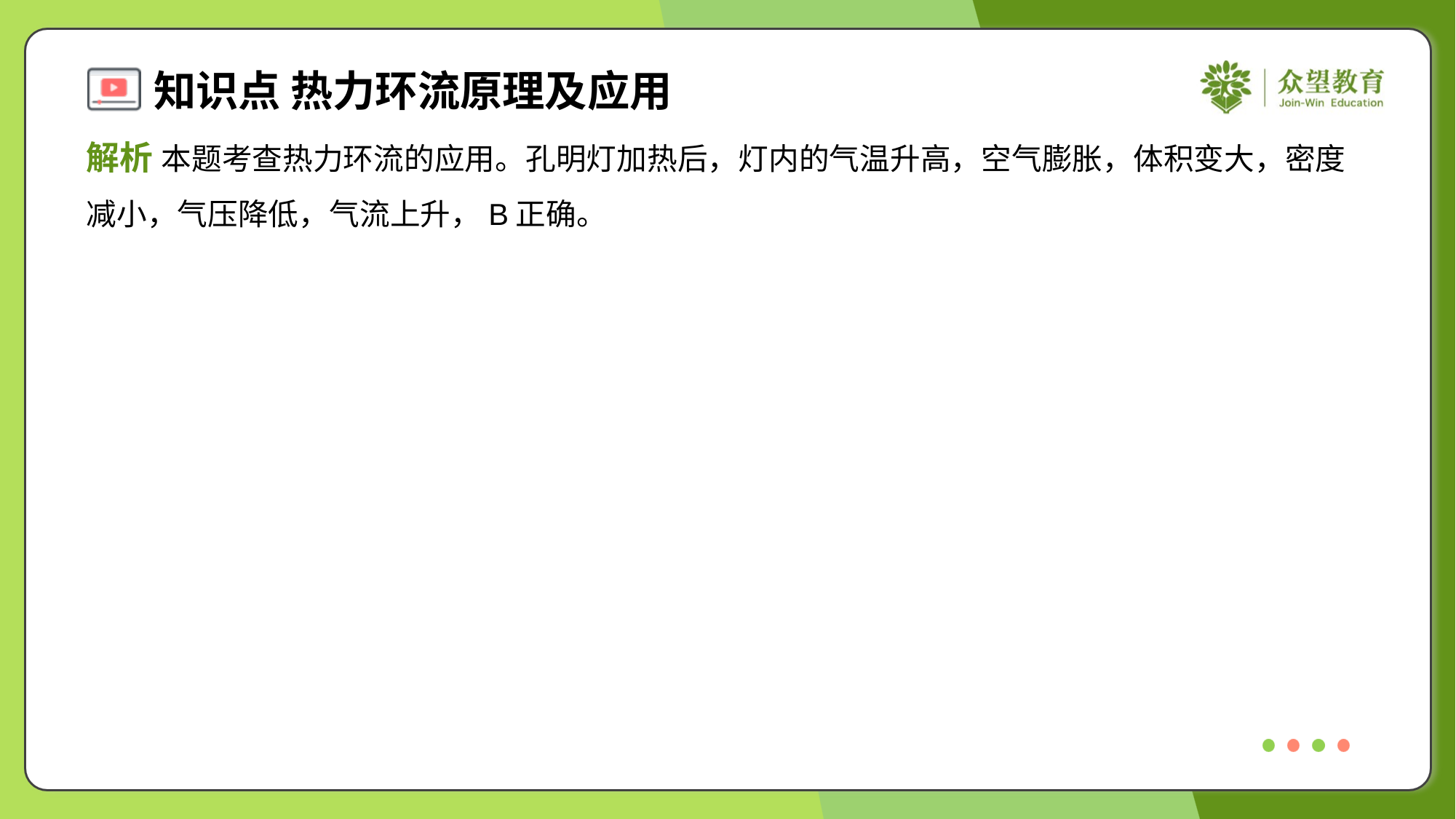

解析 本题考查热力环流的应用。孔明灯加热后，灯内的气温升高，空气膨胀，体积变大，密度
减小，气压降低，气流上升，B正确。